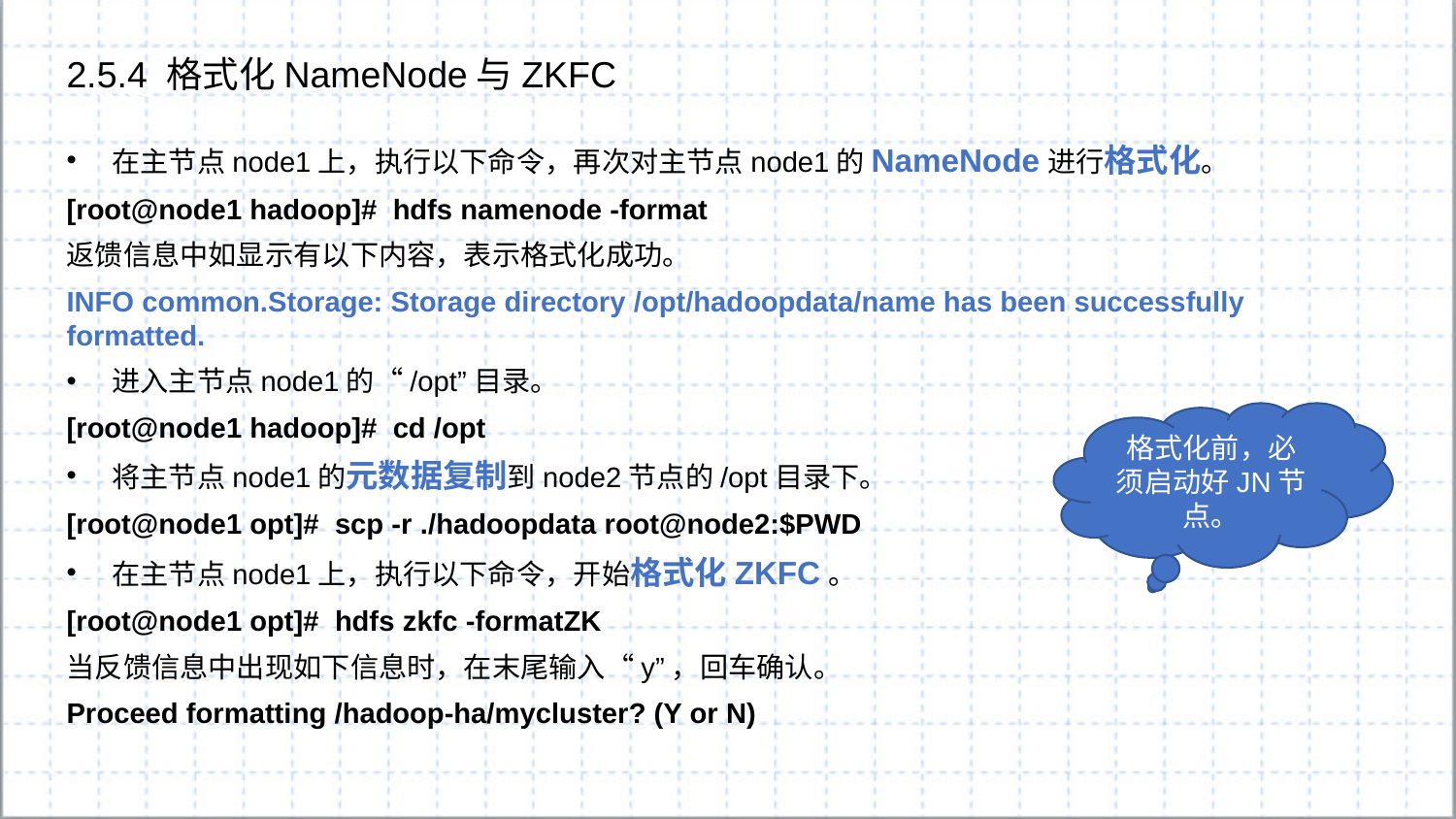

2.5.4 格式化NameNode与ZKFC
在主节点node1上，执行以下命令，再次对主节点node1的NameNode进行格式化。
[root@node1 hadoop]#  hdfs namenode -format
返馈信息中如显示有以下内容，表示格式化成功。
INFO common.Storage: Storage directory /opt/hadoopdata/name has been successfully formatted.
进入主节点node1的“/opt”目录。
[root@node1 hadoop]#  cd /opt
将主节点node1的元数据复制到node2节点的/opt目录下。
[root@node1 opt]#  scp -r ./hadoopdata root@node2:$PWD
在主节点node1上，执行以下命令，开始格式化ZKFC。
[root@node1 opt]#  hdfs zkfc -formatZK
当反馈信息中出现如下信息时，在末尾输入“y”，回车确认。
Proceed formatting /hadoop-ha/mycluster? (Y or N)
格式化前，必须启动好JN节点。